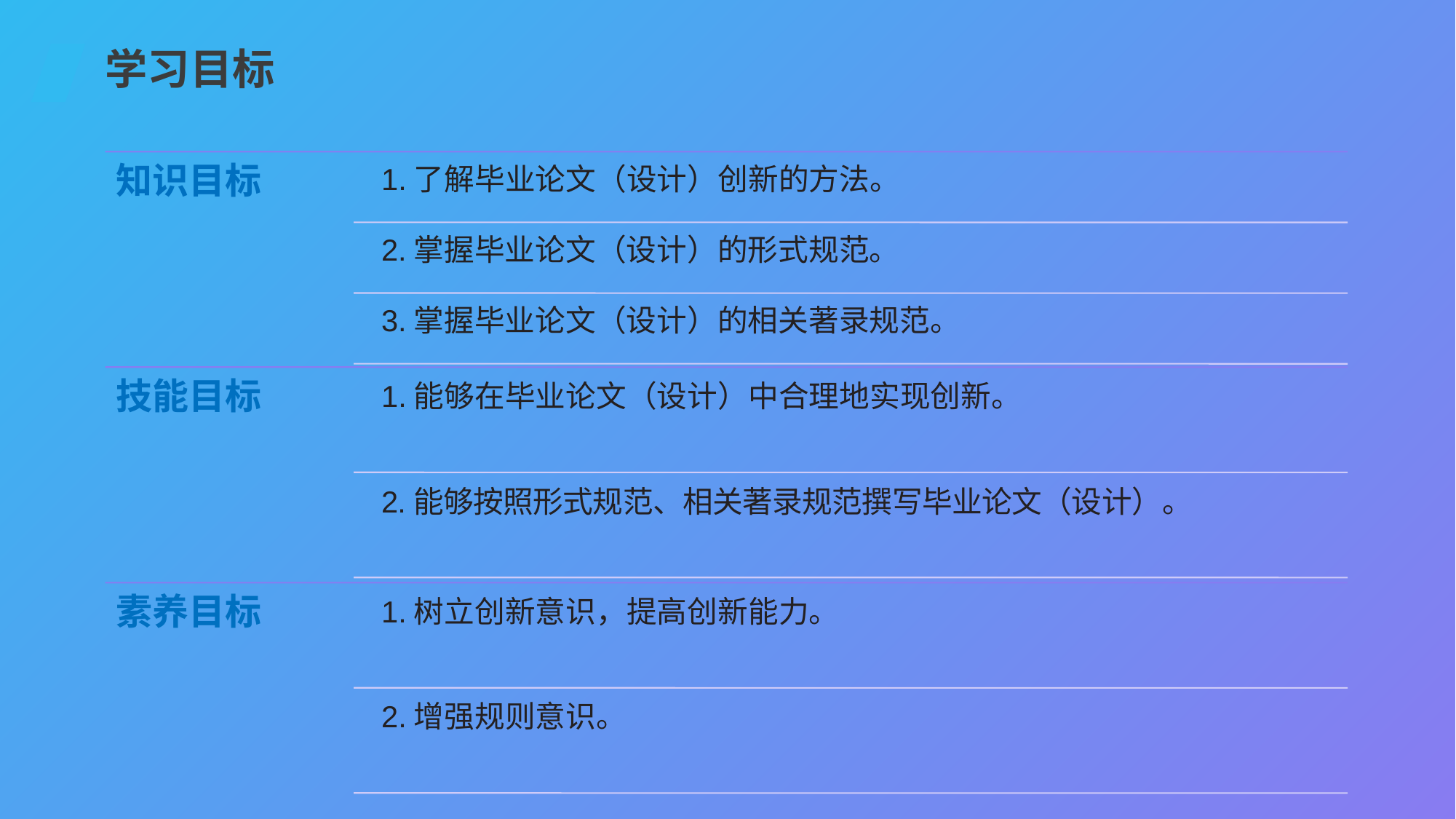

学习目标
知识目标
1.了解毕业论文（设计）创新的方法。
2.掌握毕业论文（设计）的形式规范。
3.掌握毕业论文（设计）的相关著录规范。
技能目标
1.能够在毕业论文（设计）中合理地实现创新。
2.能够按照形式规范、相关著录规范撰写毕业论文（设计）。
素养目标
1.树立创新意识，提高创新能力。
2.增强规则意识。